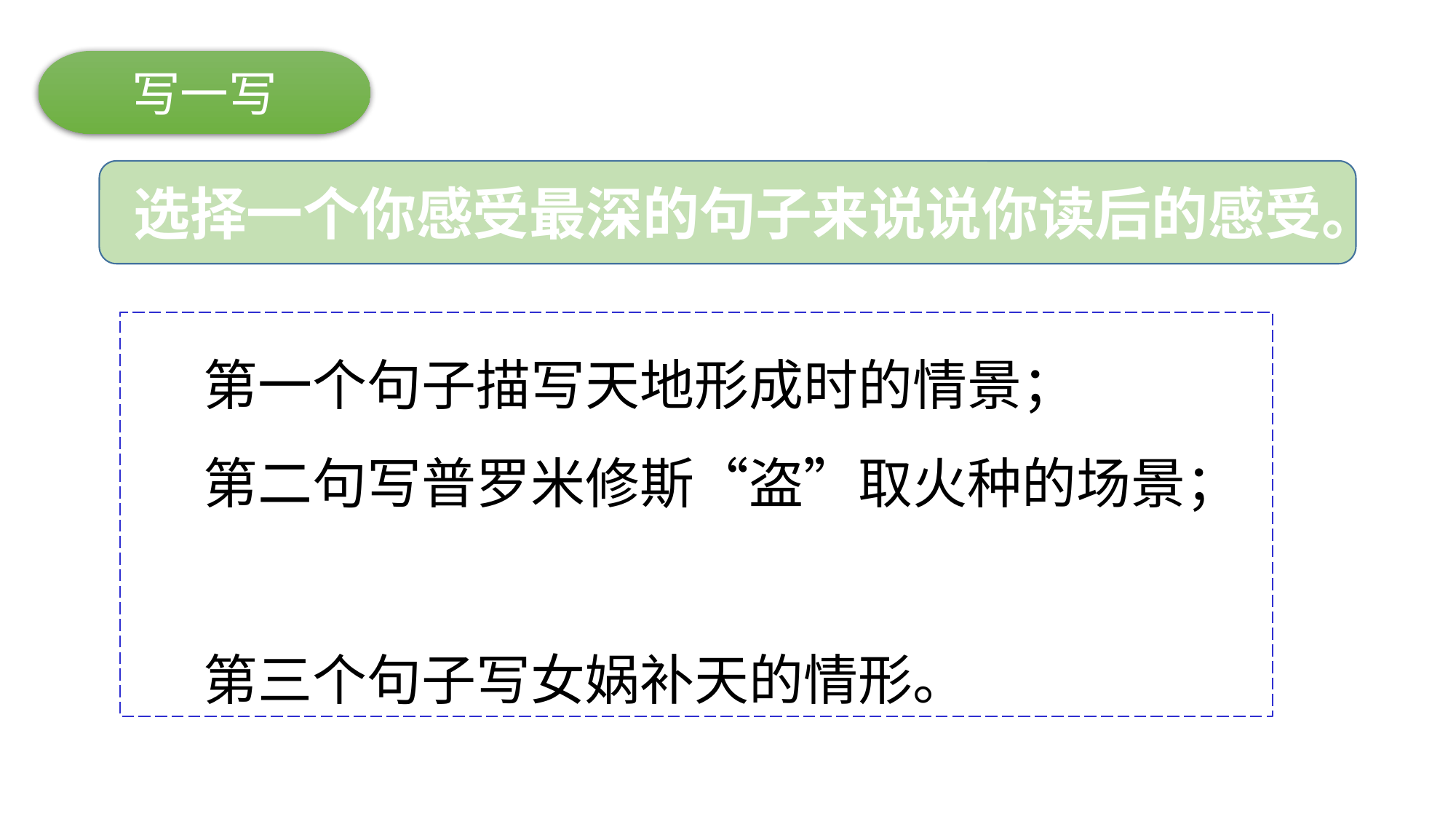

写一写
选择一个你感受最深的句子来说说你读后的感受。
第一个句子描写天地形成时的情景；
第二句写普罗米修斯“盗”取火种的场景；
第三个句子写女娲补天的情形。